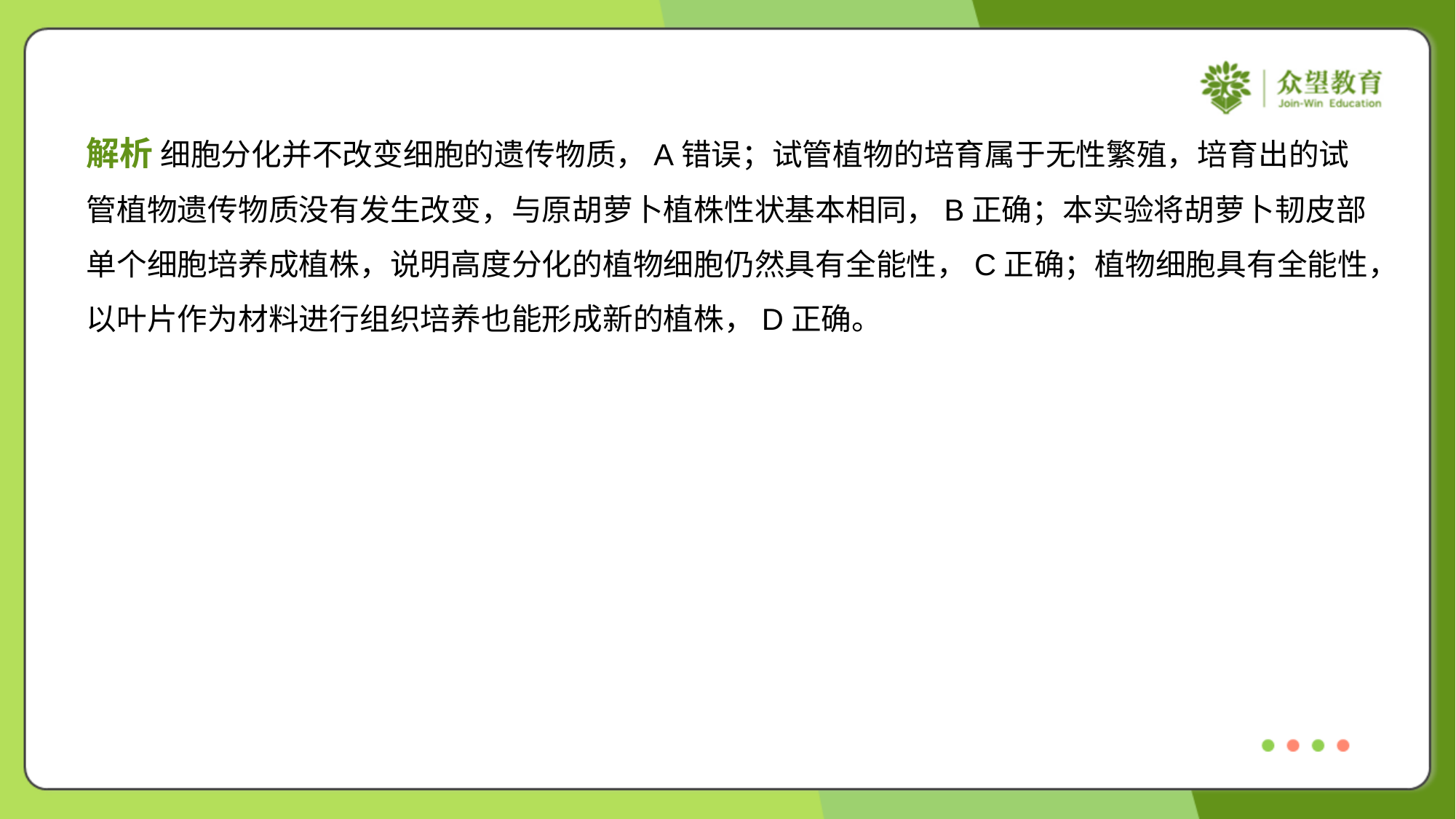

解析 细胞分化并不改变细胞的遗传物质，A错误；试管植物的培育属于无性繁殖，培育出的试
管植物遗传物质没有发生改变，与原胡萝卜植株性状基本相同，B正确；本实验将胡萝卜韧皮部
单个细胞培养成植株，说明高度分化的植物细胞仍然具有全能性，C正确；植物细胞具有全能性，
以叶片作为材料进行组织培养也能形成新的植株，D正确。